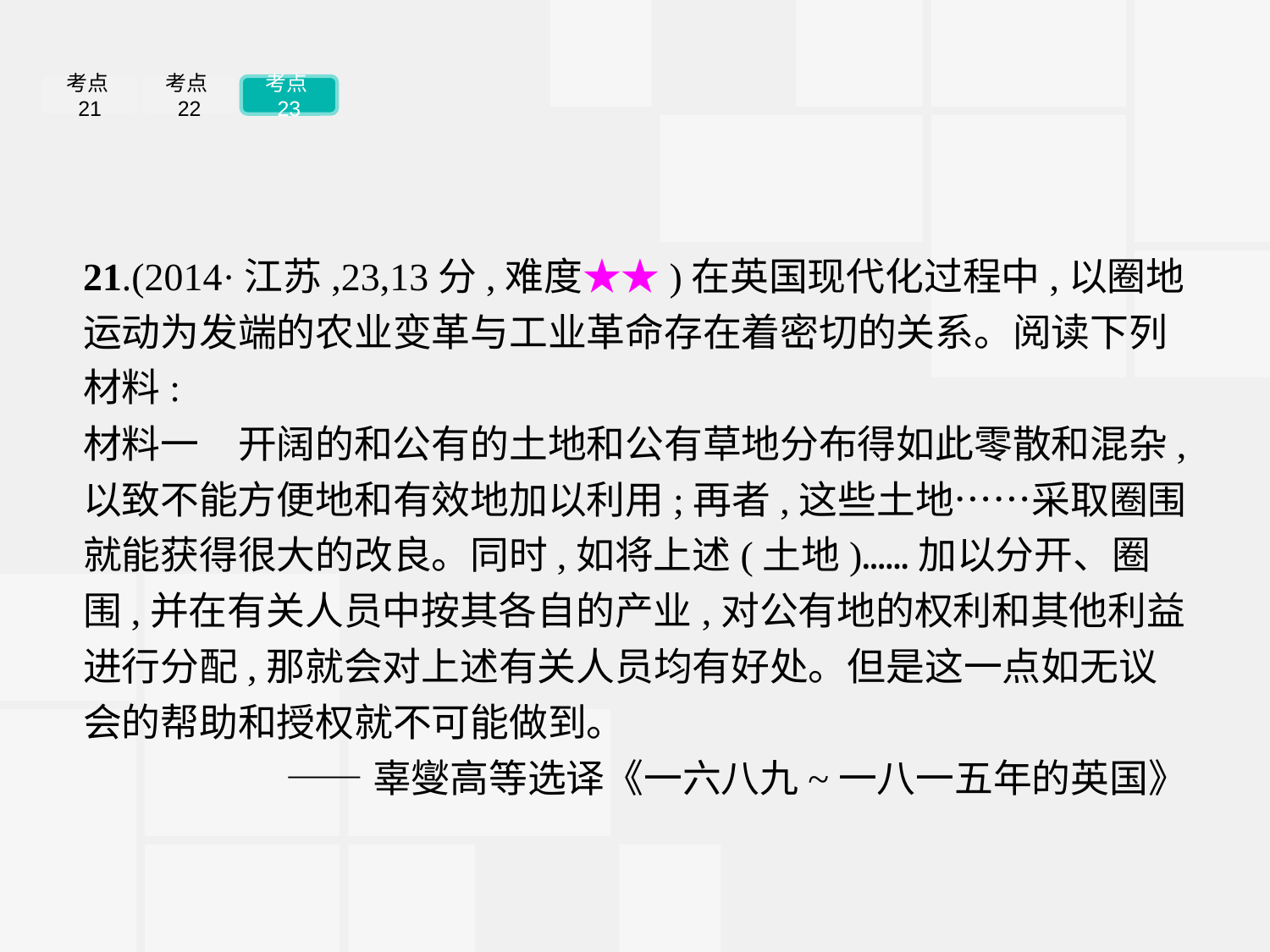

考点21
考点22
考点23
21.(2014·江苏,23,13分,难度★★)在英国现代化过程中,以圈地运动为发端的农业变革与工业革命存在着密切的关系。阅读下列材料:
材料一　开阔的和公有的土地和公有草地分布得如此零散和混杂,以致不能方便地和有效地加以利用;再者,这些土地……采取圈围就能获得很大的改良。同时,如将上述(土地)……加以分开、圈围,并在有关人员中按其各自的产业,对公有地的权利和其他利益进行分配,那就会对上述有关人员均有好处。但是这一点如无议会的帮助和授权就不可能做到。
——辜燮高等选译《一六八九~一八一五年的英国》